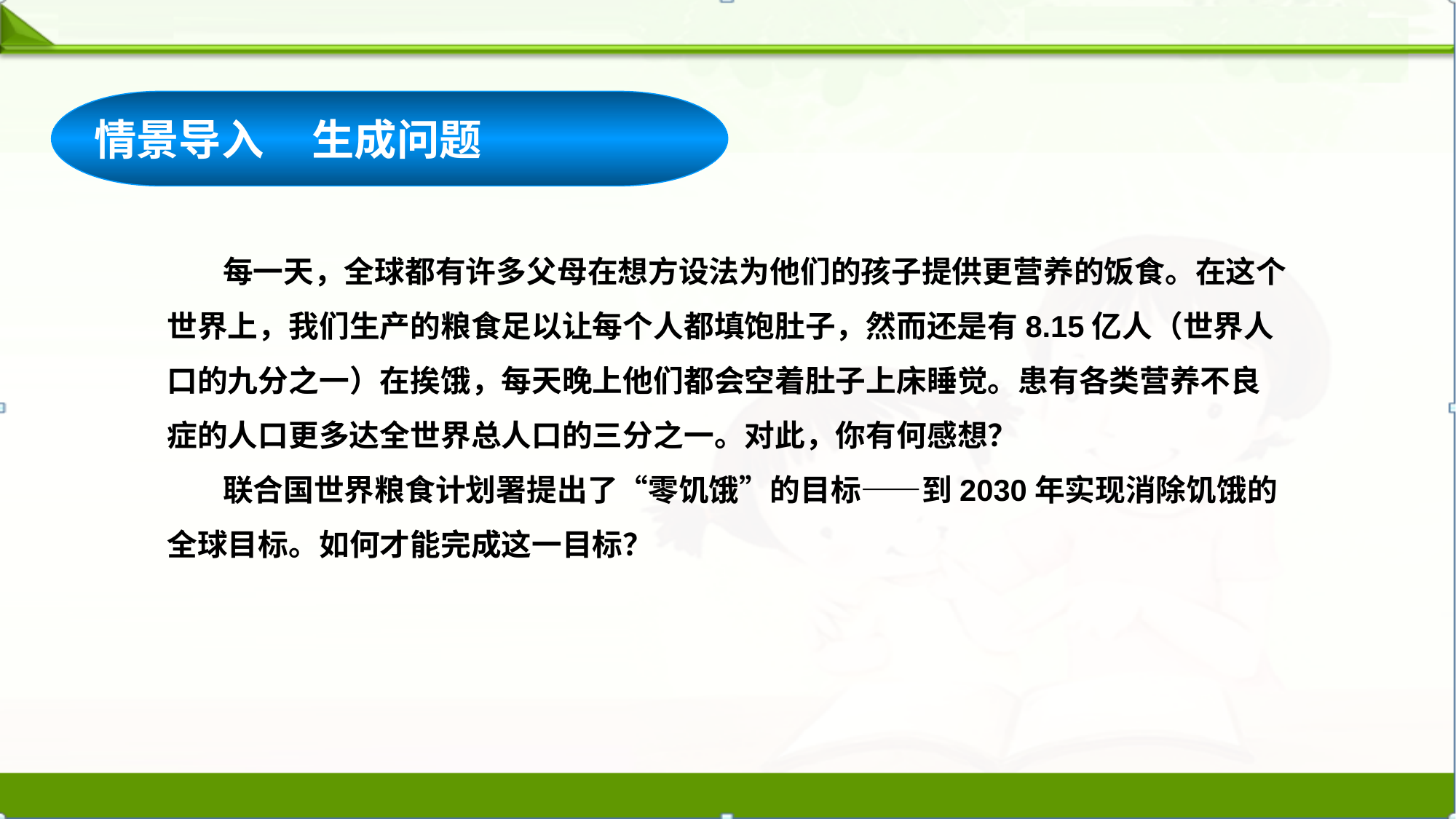

情景导入     生成问题
       每一天，全球都有许多父母在想方设法为他们的孩子提供更营养的饭食。在这个世界上，我们生产的粮食足以让每个人都填饱肚子，然而还是有8.15亿人（世界人口的九分之一）在挨饿，每天晚上他们都会空着肚子上床睡觉。患有各类营养不良症的人口更多达全世界总人口的三分之一。对此，你有何感想？
       联合国世界粮食计划署提出了“零饥饿”的目标——到2030年实现消除饥饿的全球目标。如何才能完成这一目标？